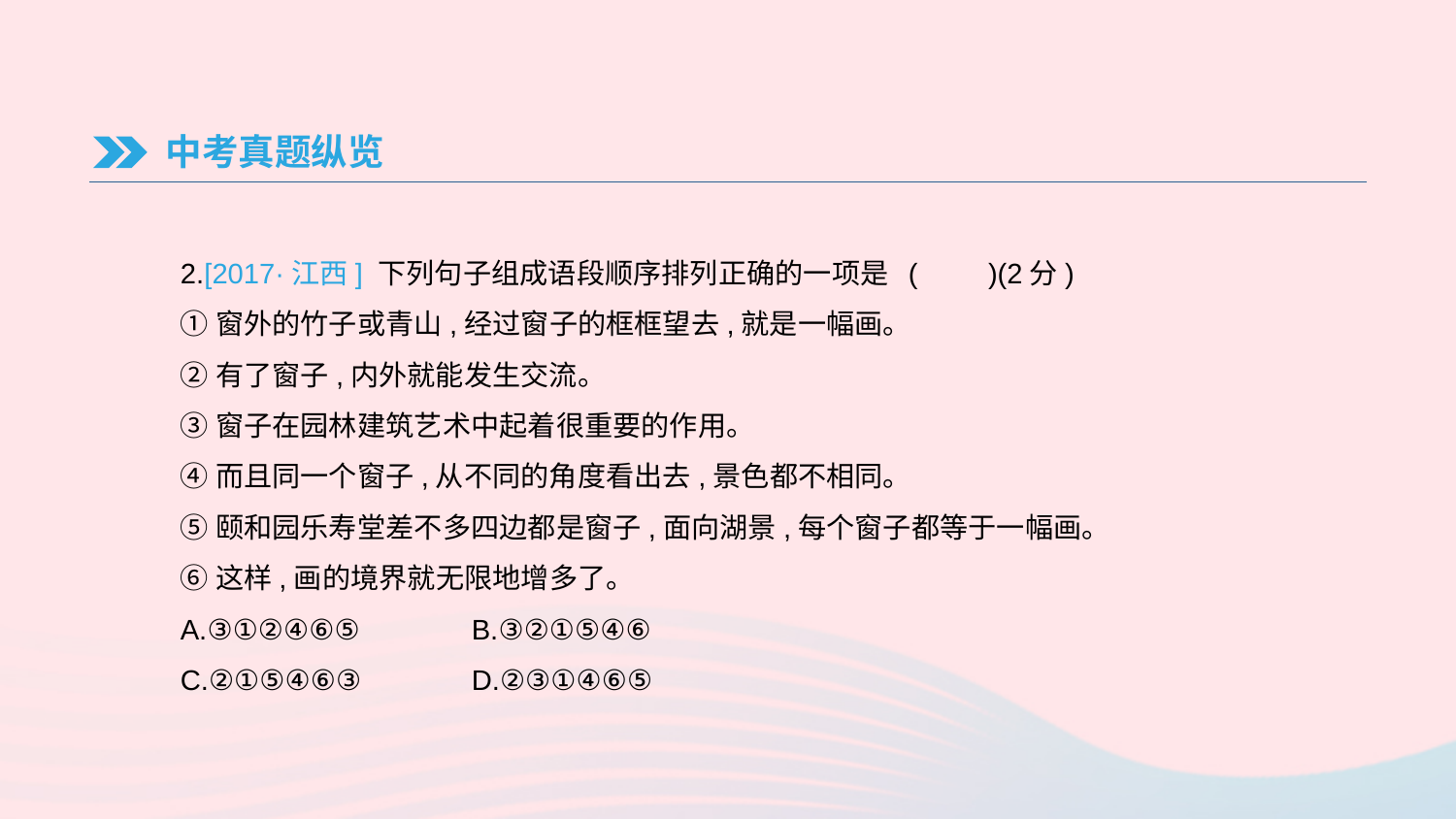

中考真题纵览

2.[2017·江西] 下列句子组成语段顺序排列正确的一项是	(　　)(2分)
①窗外的竹子或青山,经过窗子的框框望去,就是一幅画。
②有了窗子,内外就能发生交流。
③窗子在园林建筑艺术中起着很重要的作用。
④而且同一个窗子,从不同的角度看出去,景色都不相同。
⑤颐和园乐寿堂差不多四边都是窗子,面向湖景,每个窗子都等于一幅画。
⑥这样,画的境界就无限地增多了。
A.③①②④⑥⑤　	B.③②①⑤④⑥
C.②①⑤④⑥③　	D.②③①④⑥⑤